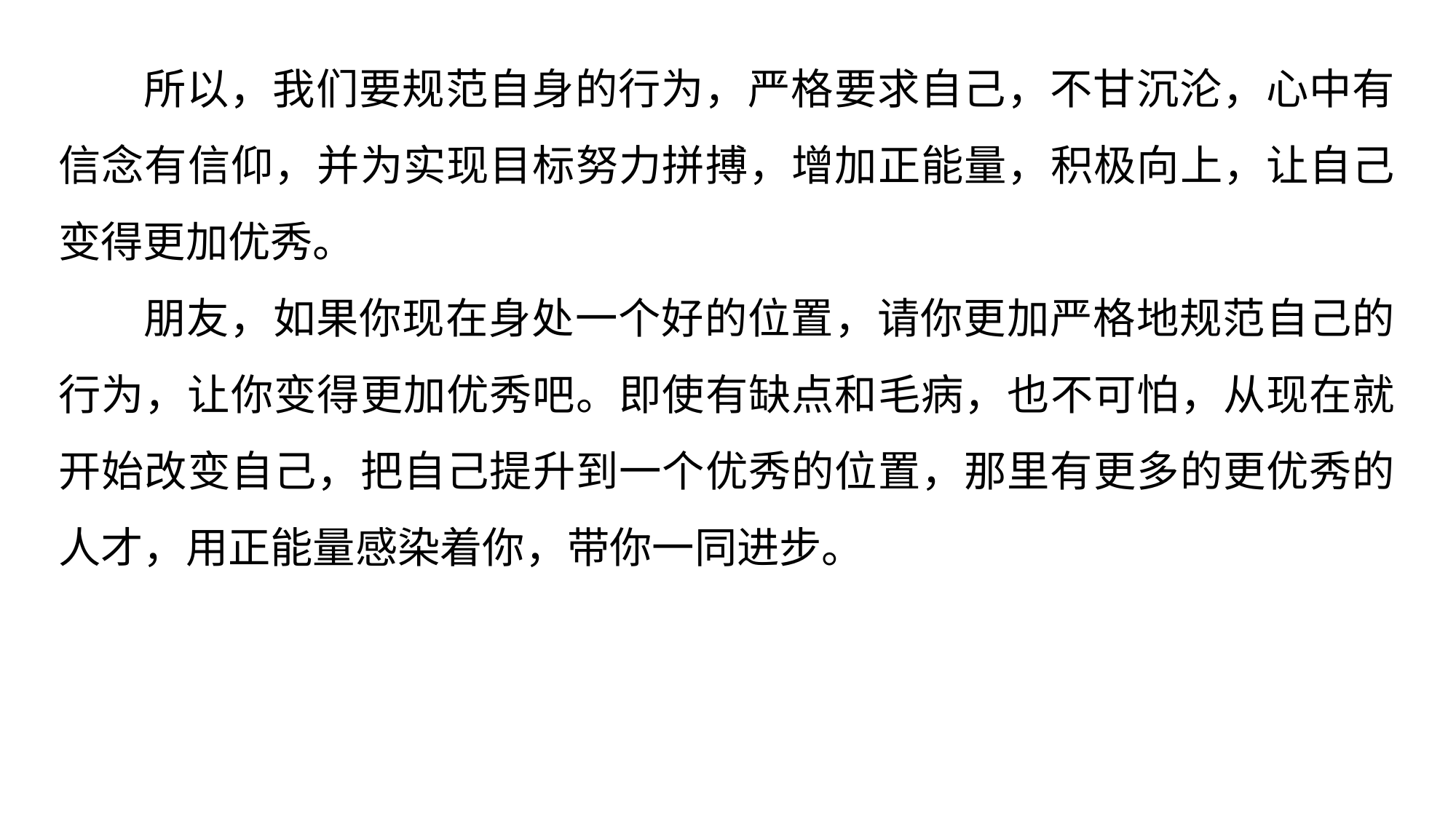

所以，我们要规范自身的行为，严格要求自己，不甘沉沦，心中有信念有信仰，并为实现目标努力拼搏，增加正能量，积极向上，让自己变得更加优秀。
朋友，如果你现在身处一个好的位置，请你更加严格地规范自己的行为，让你变得更加优秀吧。即使有缺点和毛病，也不可怕，从现在就开始改变自己，把自己提升到一个优秀的位置，那里有更多的更优秀的人才，用正能量感染着你，带你一同进步。